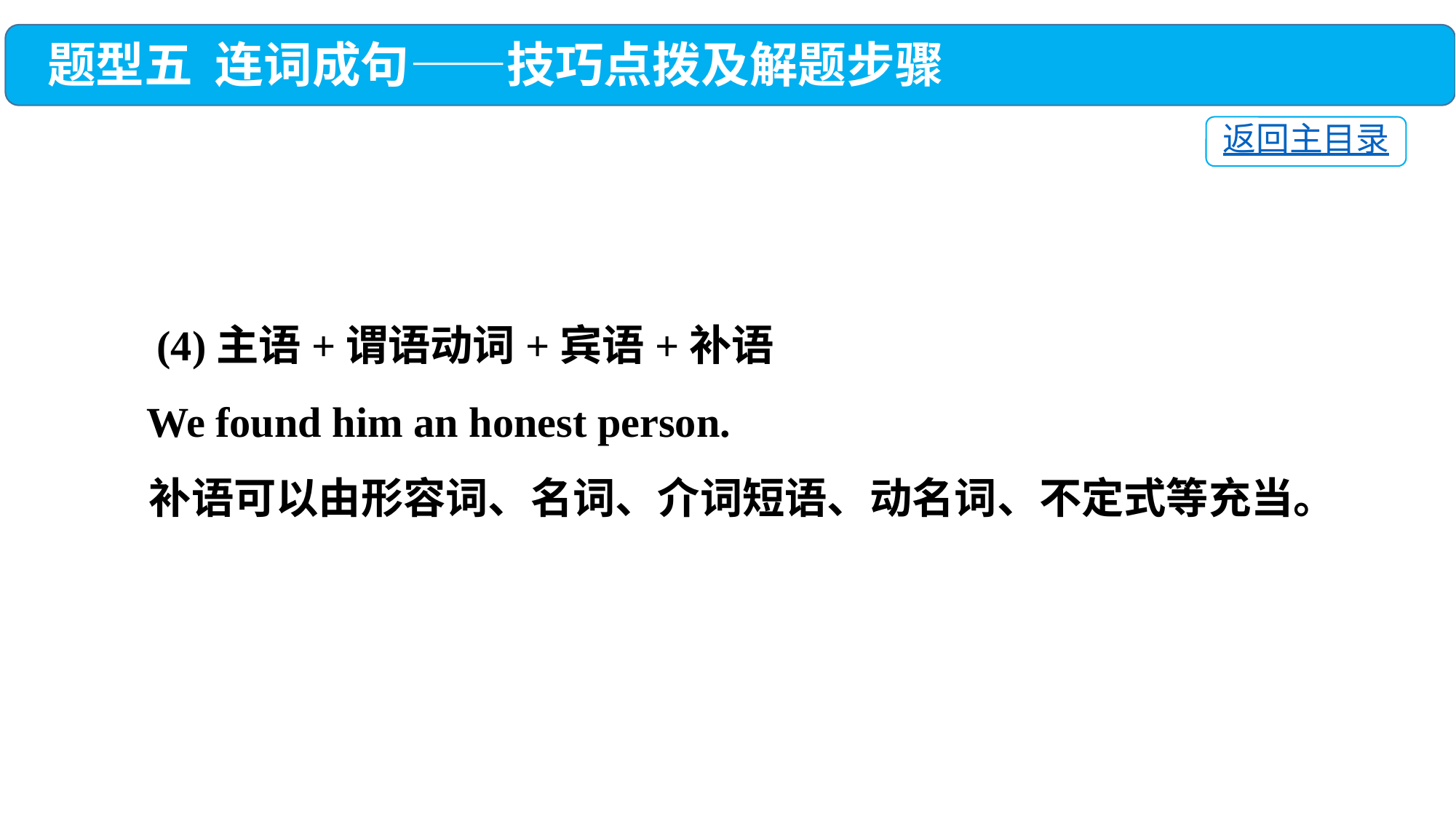

题型五  连词成句——技巧点拨及解题步骤
返回主目录
         (4)主语+谓语动词+宾语+补语
        We found him an honest person.
        补语可以由形容词、名词、介词短语、动名词、不定式等充当。